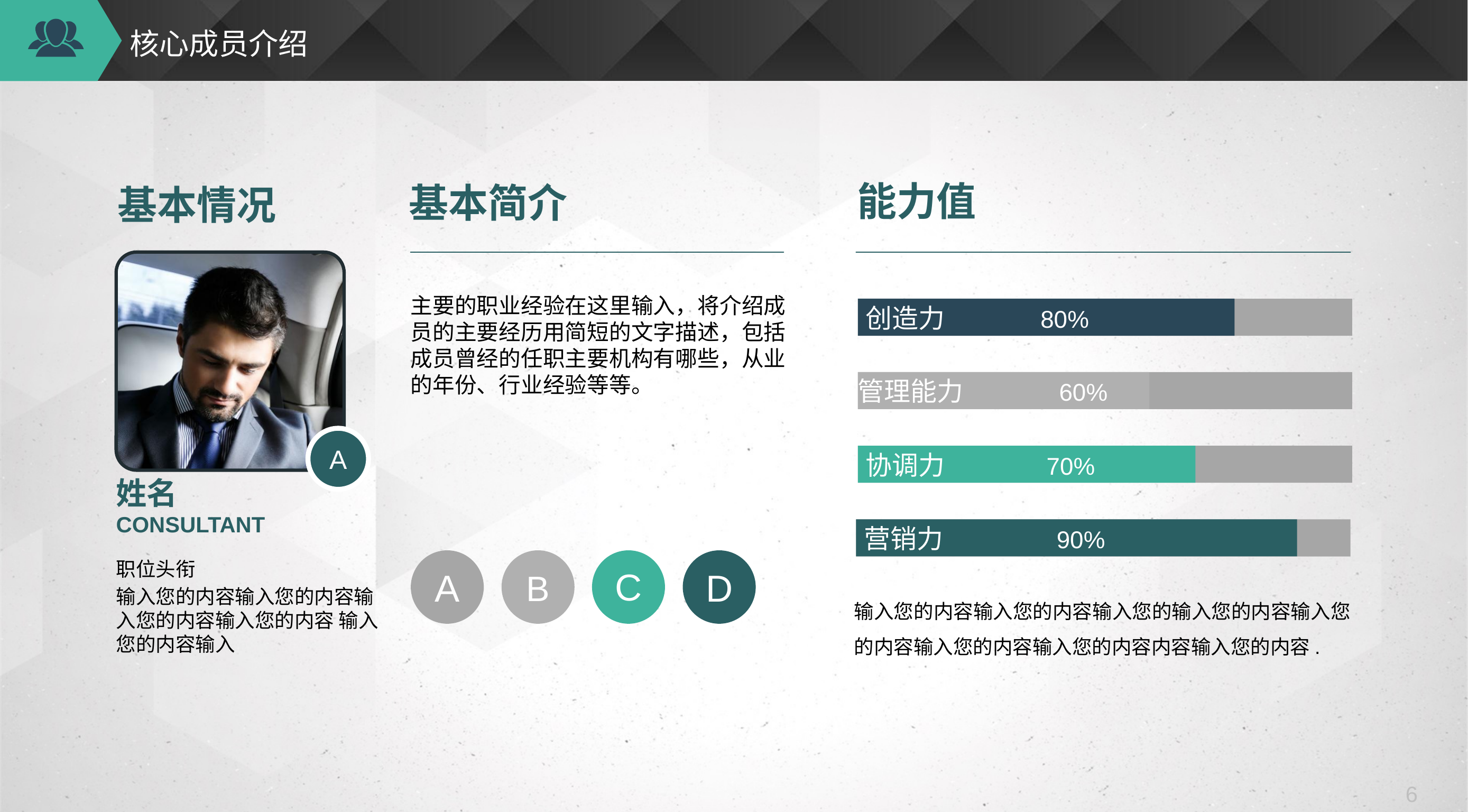

# 核心成员介绍
能力值

创造力               80%

管理能力               60%

协调力                70%

营销力                  90%
基本简介
主要的职业经验在这里输入，将介绍成员的主要经历用简短的文字描述，包括成员曾经的任职主要机构有哪些，从业的年份、行业经验等等。
基本情况

A
姓名CONSULTANT
职位头衔
输入您的内容输入您的内容输入您的内容输入您的内容 输入您的内容输入
A
B
C
D
输入您的内容输入您的内容输入您的输入您的内容输入您的内容输入您的内容输入您的内容内容输入您的内容.
6